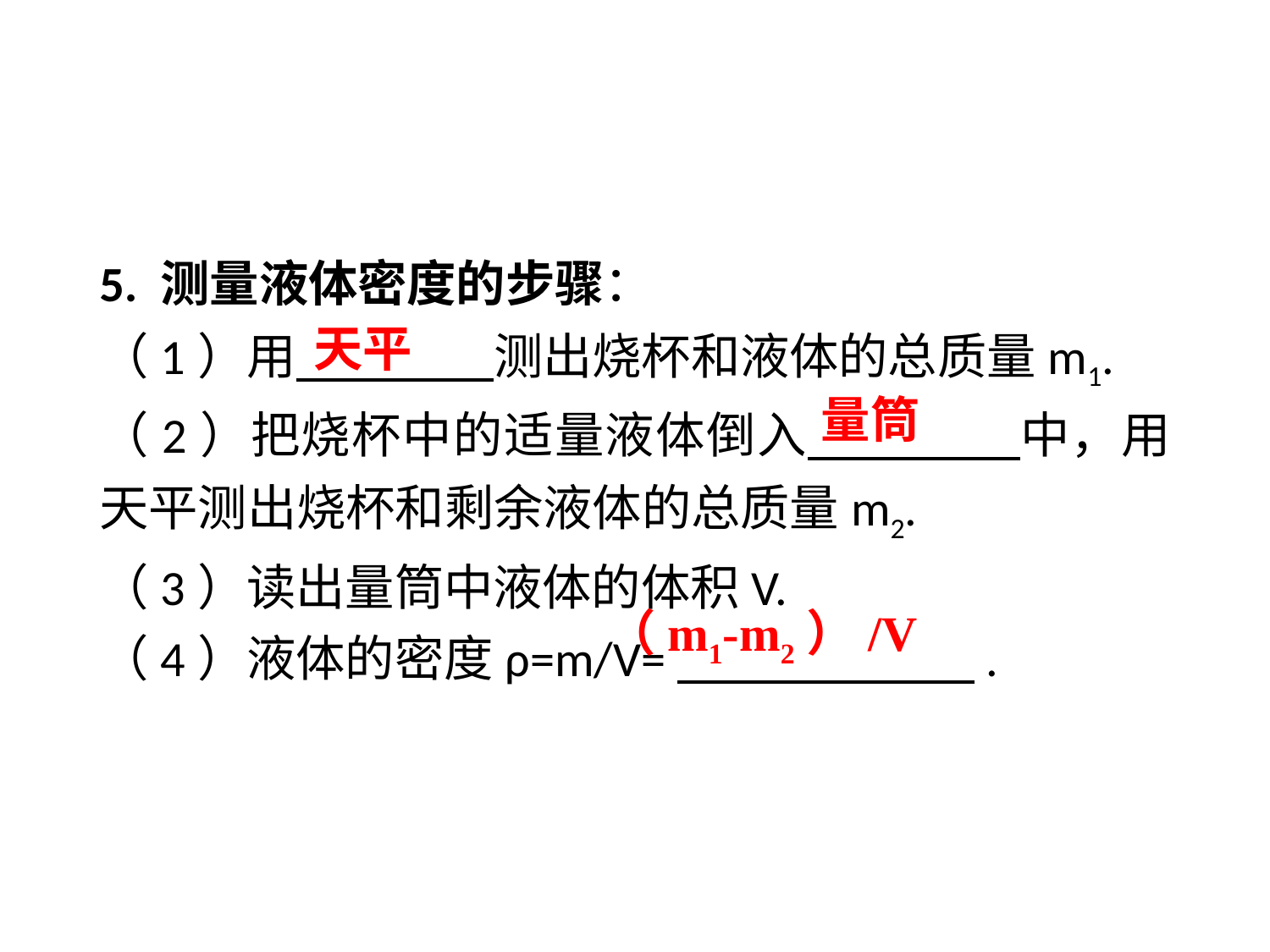

5. 测量液体密度的步骤：
（1）用　         　测出烧杯和液体的总质量m1.
（2）把烧杯中的适量液体倒入　         　中，用天平测出烧杯和剩余液体的总质量m2.
（3）读出量筒中液体的体积V.
（4）液体的密度ρ=m/V=　                  　.
天平
量筒
（m1-m2）/V